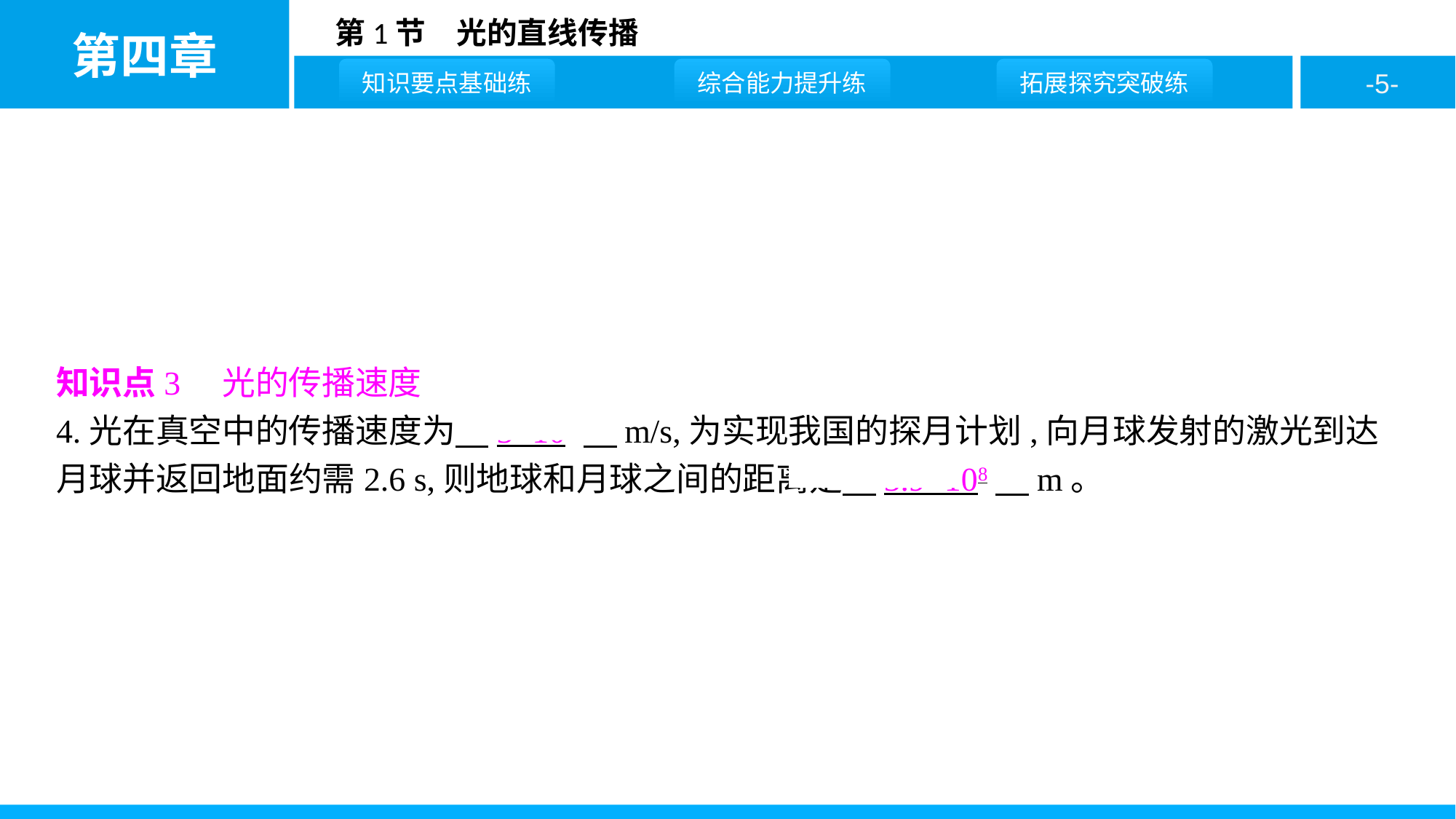

知识点3　光的传播速度
4.光在真空中的传播速度为　3×108　m/s,为实现我国的探月计划,向月球发射的激光到达月球并返回地面约需2.6 s,则地球和月球之间的距离是　3.9×108　m。